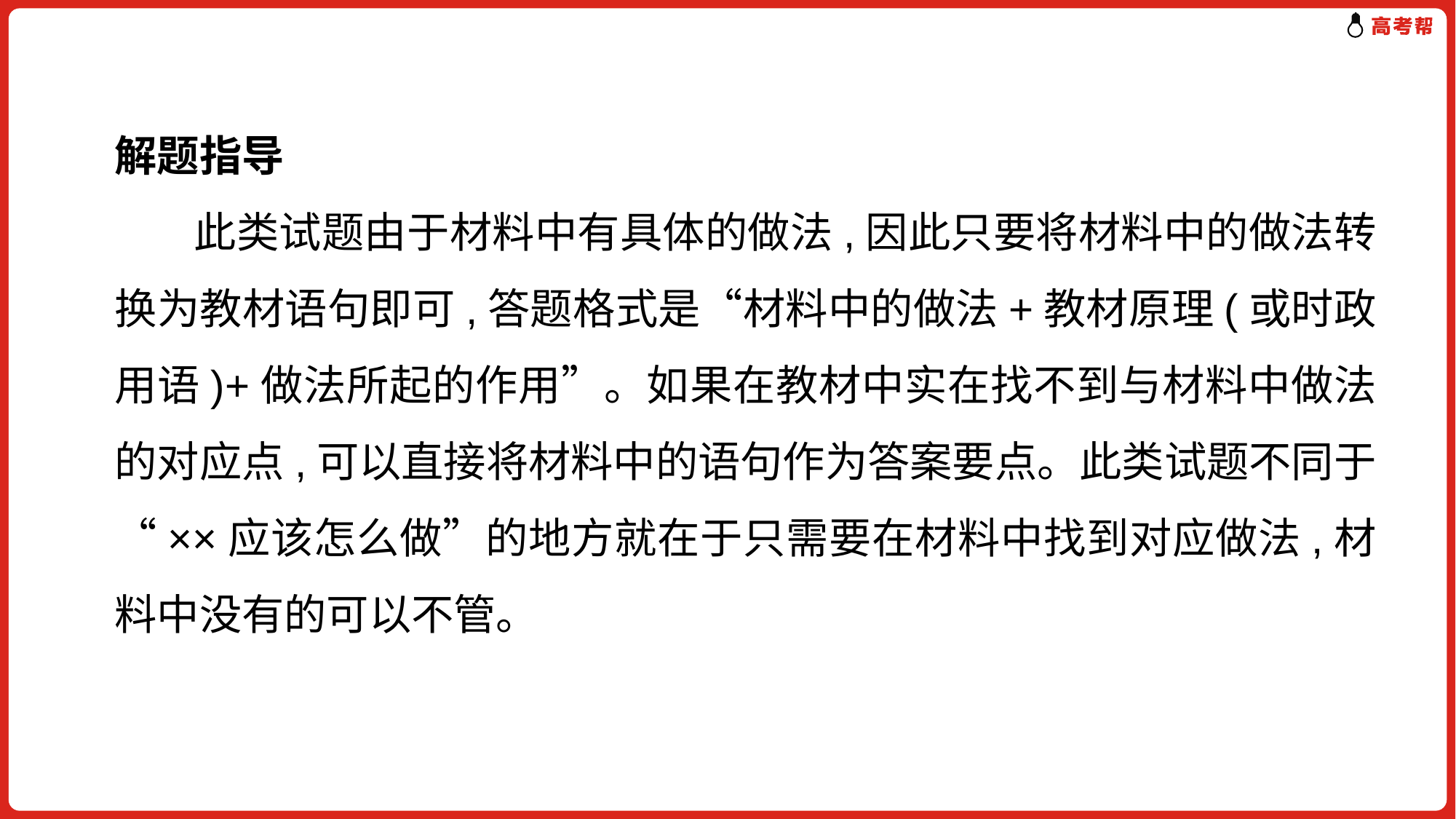

解题指导
       此类试题由于材料中有具体的做法,因此只要将材料中的做法转换为教材语句即可,答题格式是“材料中的做法+教材原理(或时政用语)+做法所起的作用”。如果在教材中实在找不到与材料中做法的对应点,可以直接将材料中的语句作为答案要点。此类试题不同于“××应该怎么做”的地方就在于只需要在材料中找到对应做法,材料中没有的可以不管。